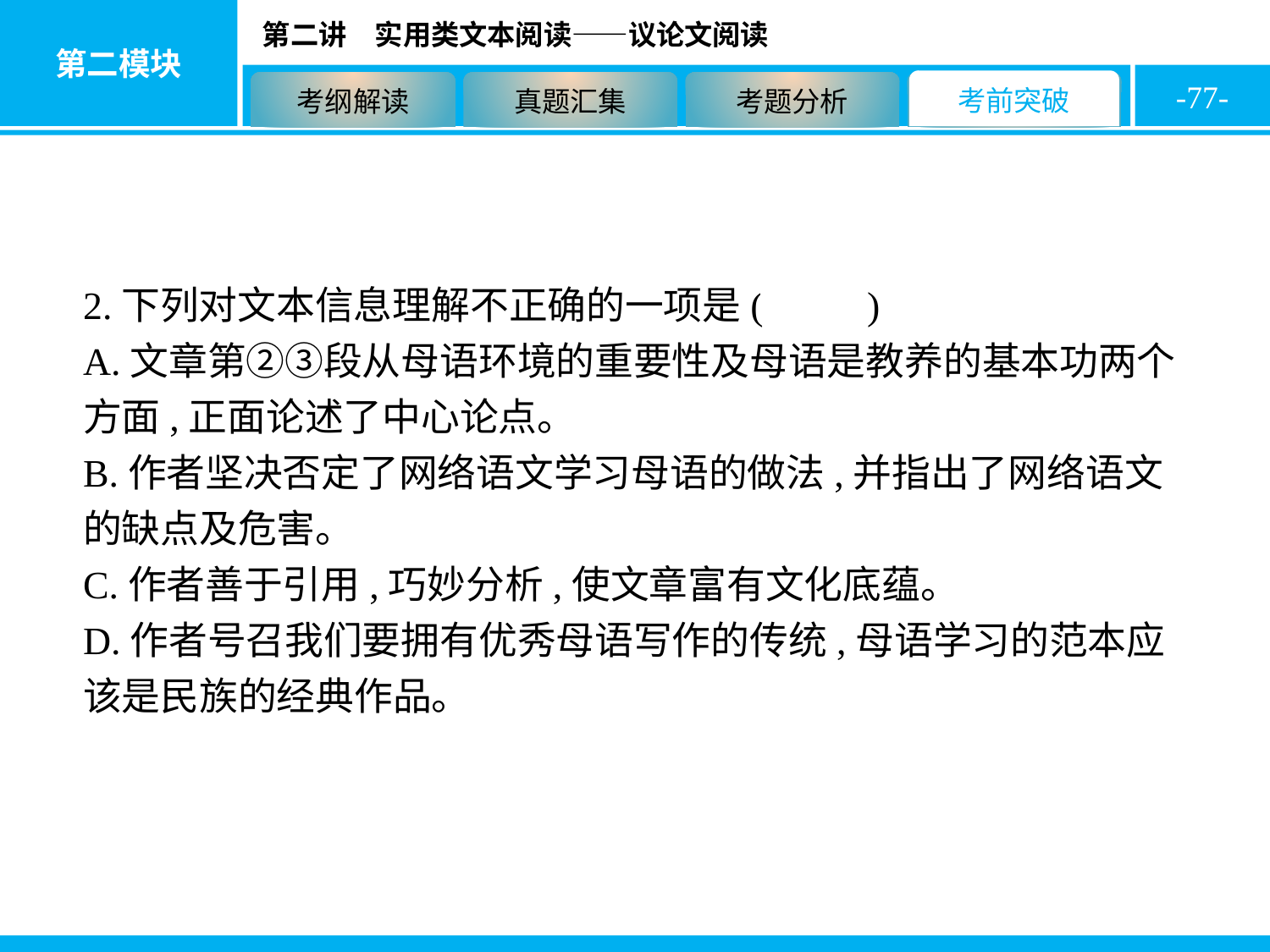

-77-
2.下列对文本信息理解不正确的一项是(    B    )
A.文章第②③段从母语环境的重要性及母语是教养的基本功两个方面,正面论述了中心论点。
B.作者坚决否定了网络语文学习母语的做法,并指出了网络语文的缺点及危害。
C.作者善于引用,巧妙分析,使文章富有文化底蕴。
D.作者号召我们要拥有优秀母语写作的传统,母语学习的范本应该是民族的经典作品。